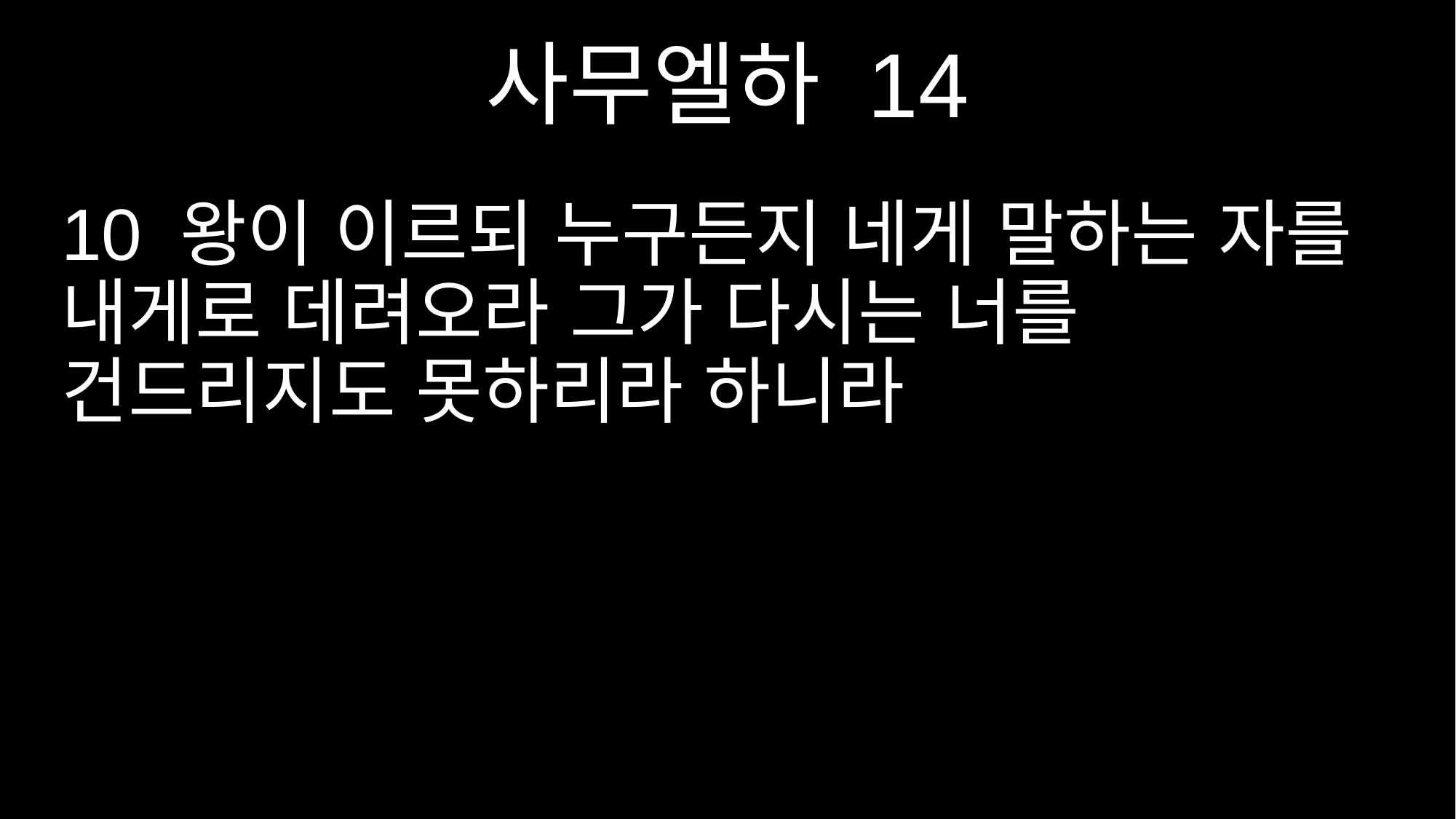

사무엘하 14
10 왕이 이르되 누구든지 네게 말하는 자를 내게로 데려오라 그가 다시는 너를 건드리지도 못하리라 하니라